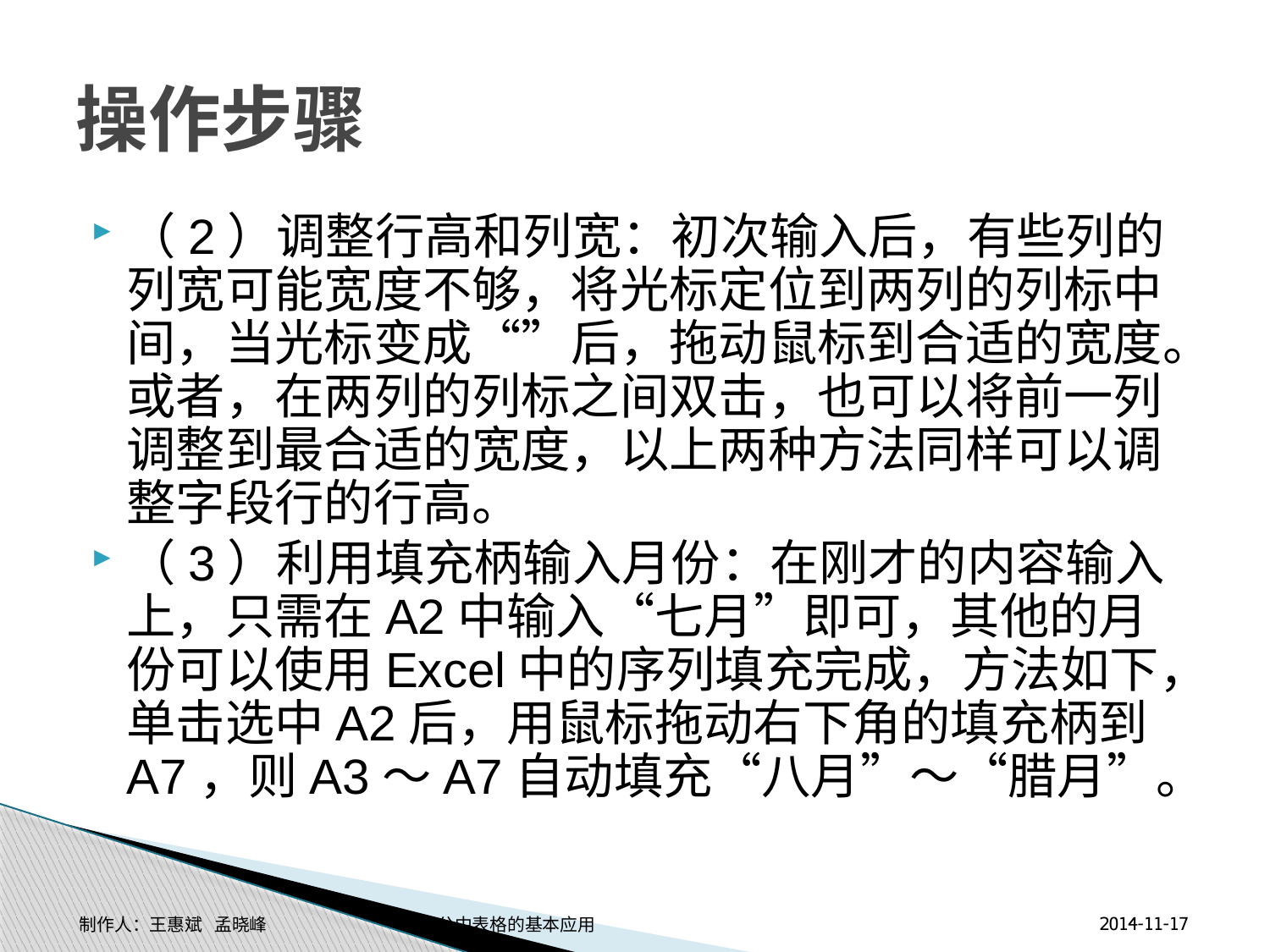

# 操作步骤
（2）调整行高和列宽：初次输入后，有些列的列宽可能宽度不够，将光标定位到两列的列标中间，当光标变成“”后，拖动鼠标到合适的宽度。或者，在两列的列标之间双击，也可以将前一列调整到最合适的宽度，以上两种方法同样可以调整字段行的行高。
（3）利用填充柄输入月份：在刚才的内容输入上，只需在A2中输入“七月”即可，其他的月份可以使用Excel中的序列填充完成，方法如下，单击选中A2后，用鼠标拖动右下角的填充柄到A7，则A3～A7自动填充“八月”～“腊月”。
2014-11-17
制作人：王惠斌   孟晓峰                                      办公中表格的基本应用